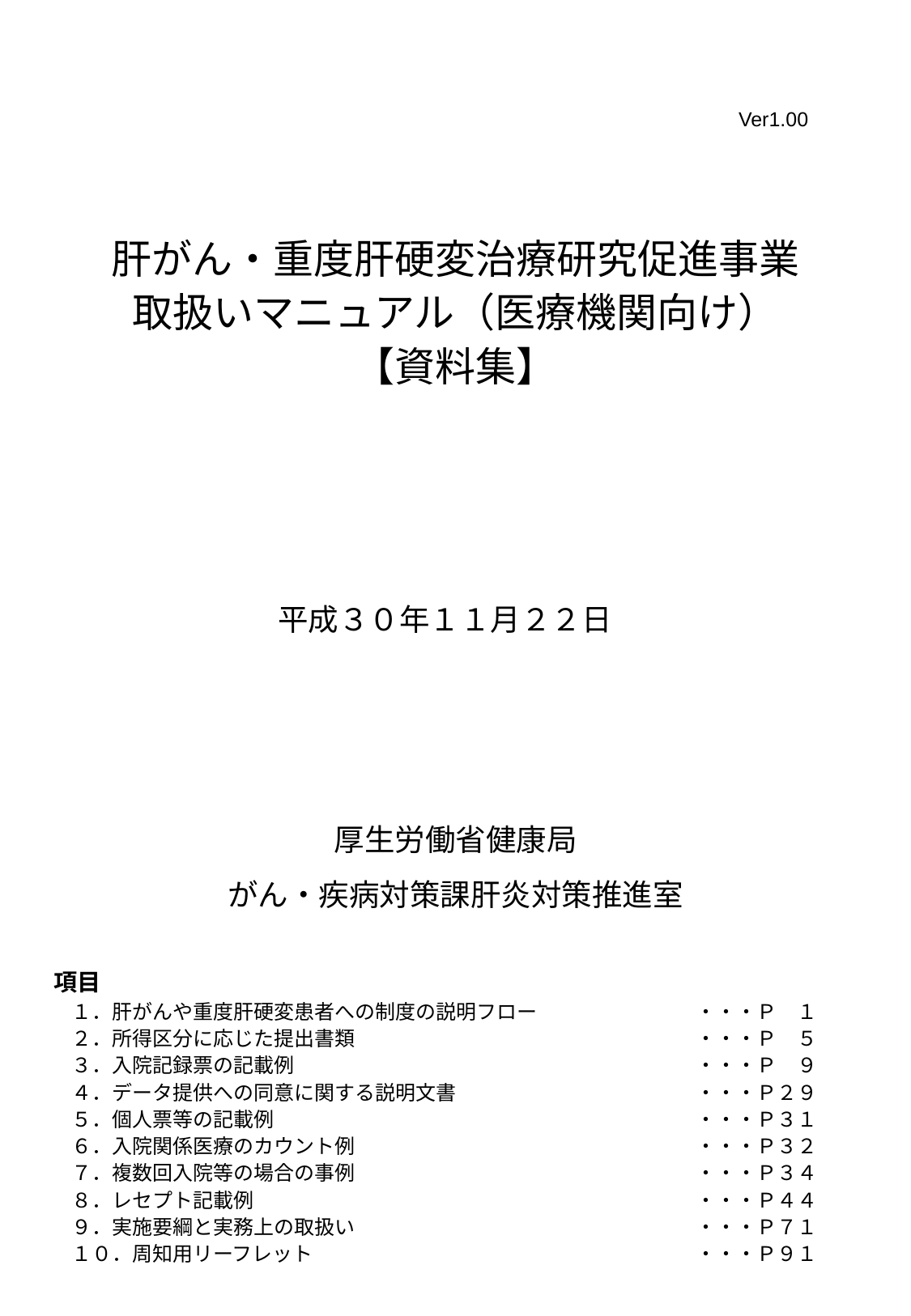

Ver1.00
# 肝がん・重度肝硬変治療研究促進事業 取扱いマニュアル（医療機関向け） 【資料集】
平成３０年１１月２２日
厚生労働省健康局
がん・疾病対策課肝炎対策推進室
項目
| １．肝がんや重度肝硬変患者への制度の説明フロー ２．所得区分に応じた提出書類 ３．入院記録票の記載例 ４．データ提供への同意に関する説明文書 ５．個人票等の記載例 ６．入院関係医療のカウント例 ７．複数回入院等の場合の事例 ８．レセプト記載例 ９．実施要綱と実務上の取扱い １０．周知用リーフレット | ・・・Ｐ　１ ・・・Ｐ　５ ・・・Ｐ　９ ・・・Ｐ２９ ・・・Ｐ３１ ・・・Ｐ３２ ・・・Ｐ３４ ・・・Ｐ４４ ・・・Ｐ７１ ・・・Ｐ９１ |
| --- | --- |